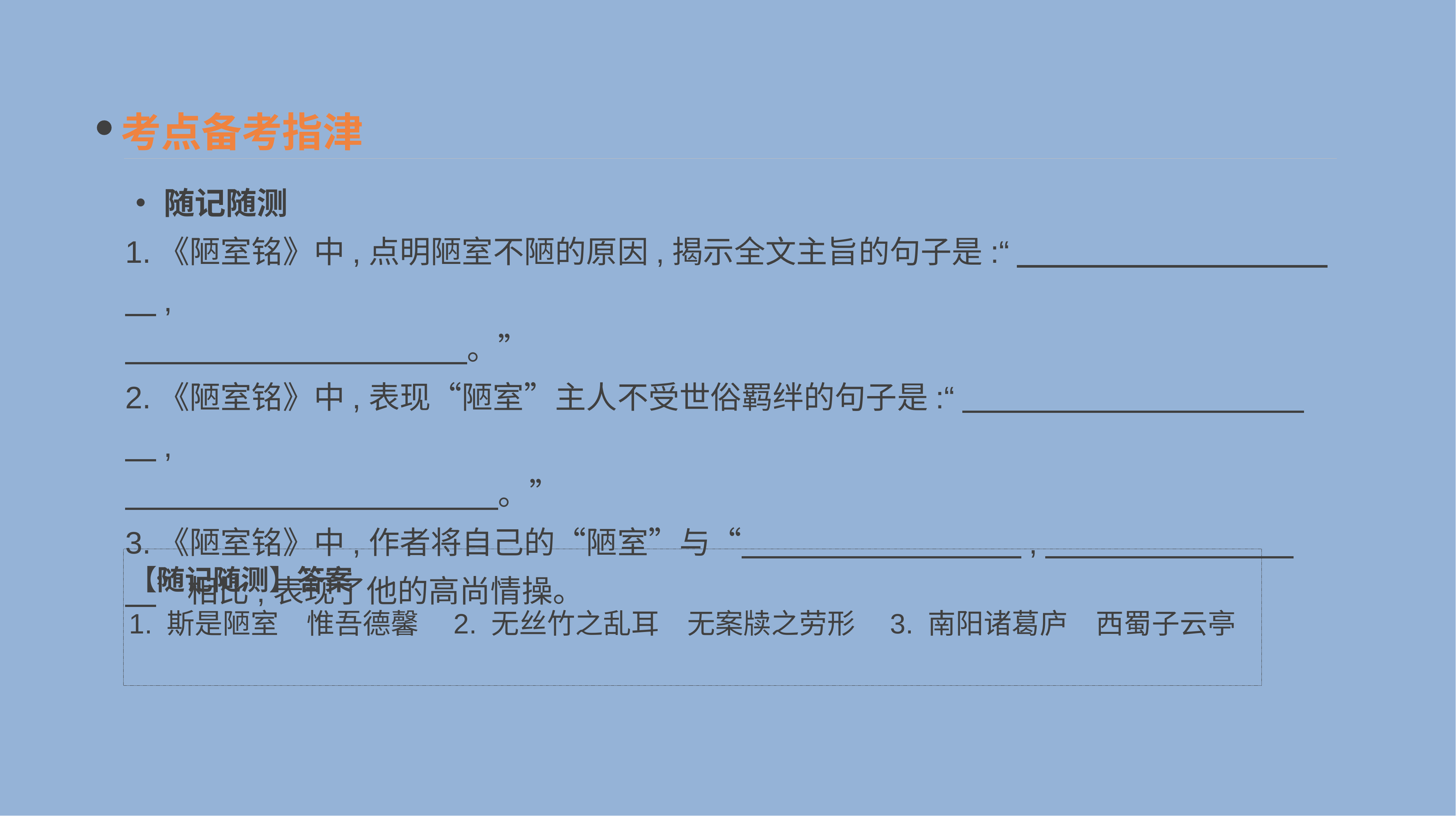

考点备考指津

•随记随测
1.《陋室铭》中,点明陋室不陋的原因,揭示全文主旨的句子是:“　　　　　　　　　　　,
　　　　　　　　　　　。”
2.《陋室铭》中,表现“陋室”主人不受世俗羁绊的句子是:“　　　　　　　　　　　　,
　　　　　　　　　　　　。”
3.《陋室铭》中,作者将自己的“陋室”与“　　　　　　　　　,　　　　　　　　　”相比,表现了他的高尚情操。
【随记随测】答案
1. 斯是陋室　惟吾德馨　2. 无丝竹之乱耳　无案牍之劳形　3. 南阳诸葛庐　西蜀子云亭